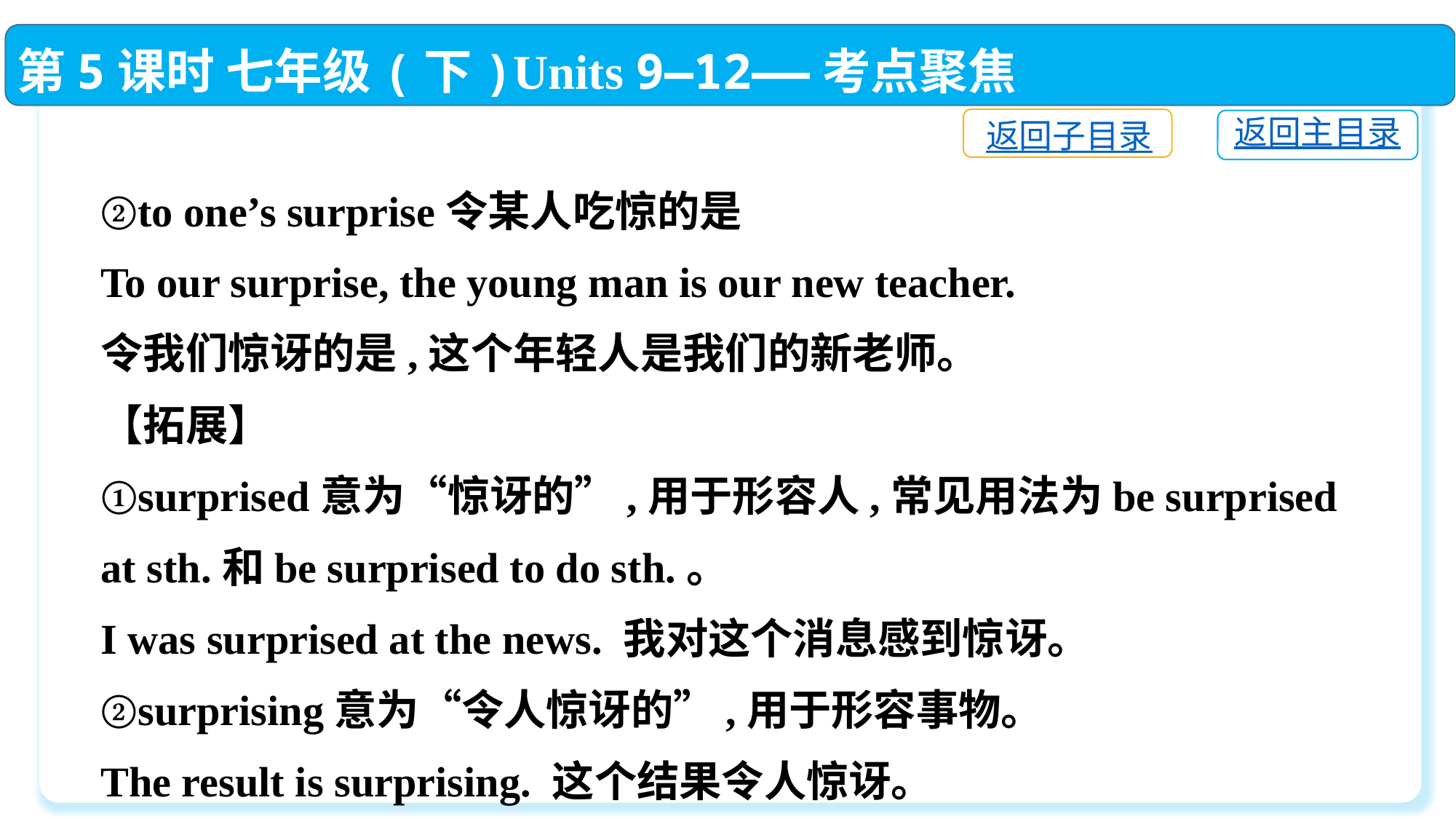

第5课时 七年级(下)Units 9—12——考点聚焦

返回子目录
返回主目录
②to one’s surprise令某人吃惊的是
To our surprise, the young man is our new teacher.
令我们惊讶的是,这个年轻人是我们的新老师。
【拓展】
①surprised意为“惊讶的”,用于形容人,常见用法为be surprised at sth.和be surprised to do sth.。
I was surprised at the news. 我对这个消息感到惊讶。
②surprising意为“令人惊讶的”,用于形容事物。
The result is surprising. 这个结果令人惊讶。